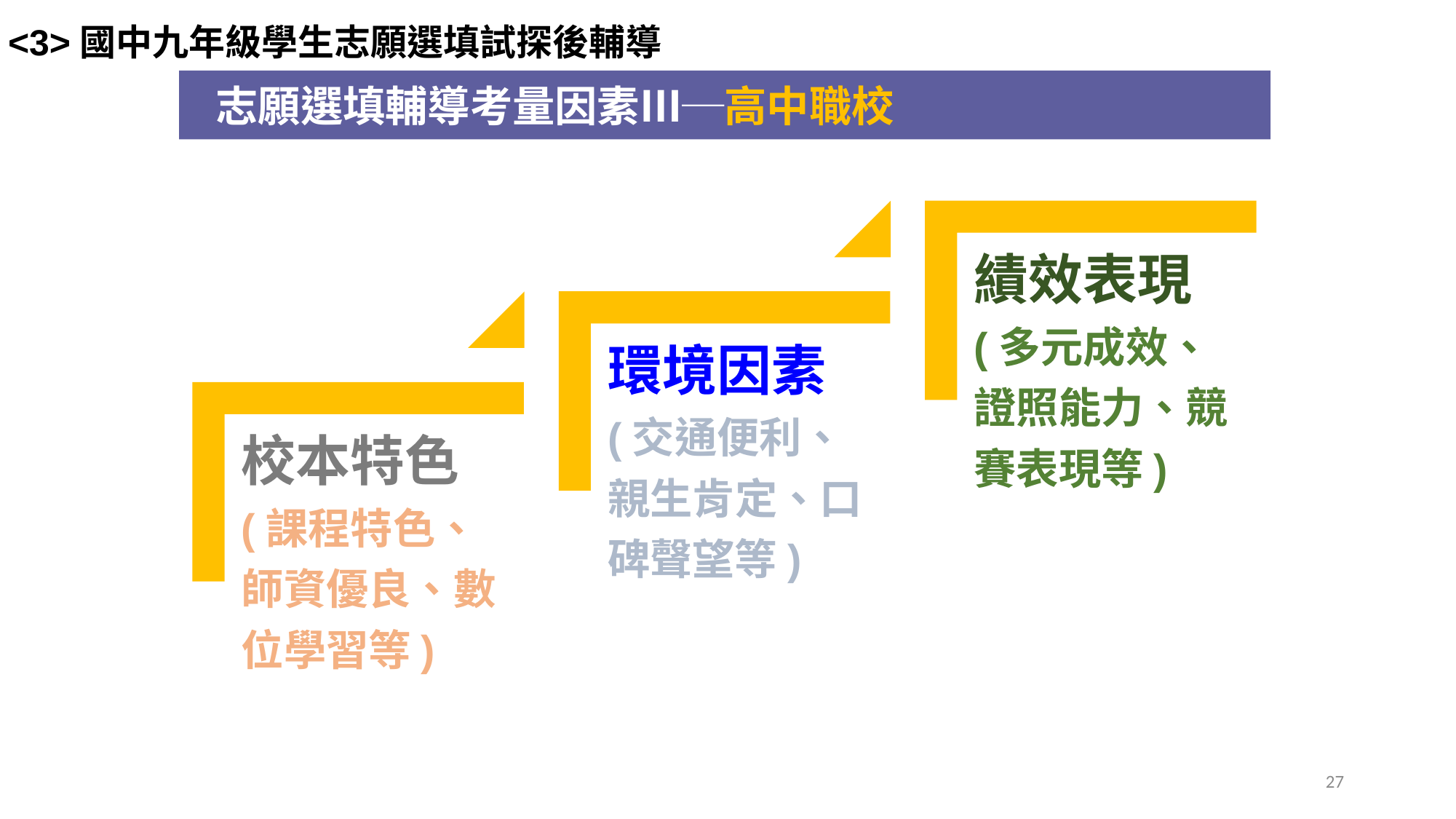

<3>國中九年級學生志願選填試探後輔導

志願選填輔導考量因素Ⅲ─高中職校
校本特色(課程特色、師資優良、數位學習等)
環境因素(交通便利、親生肯定、口碑聲望等)
績效表現
(多元成效、證照能力、競賽表現等)
27